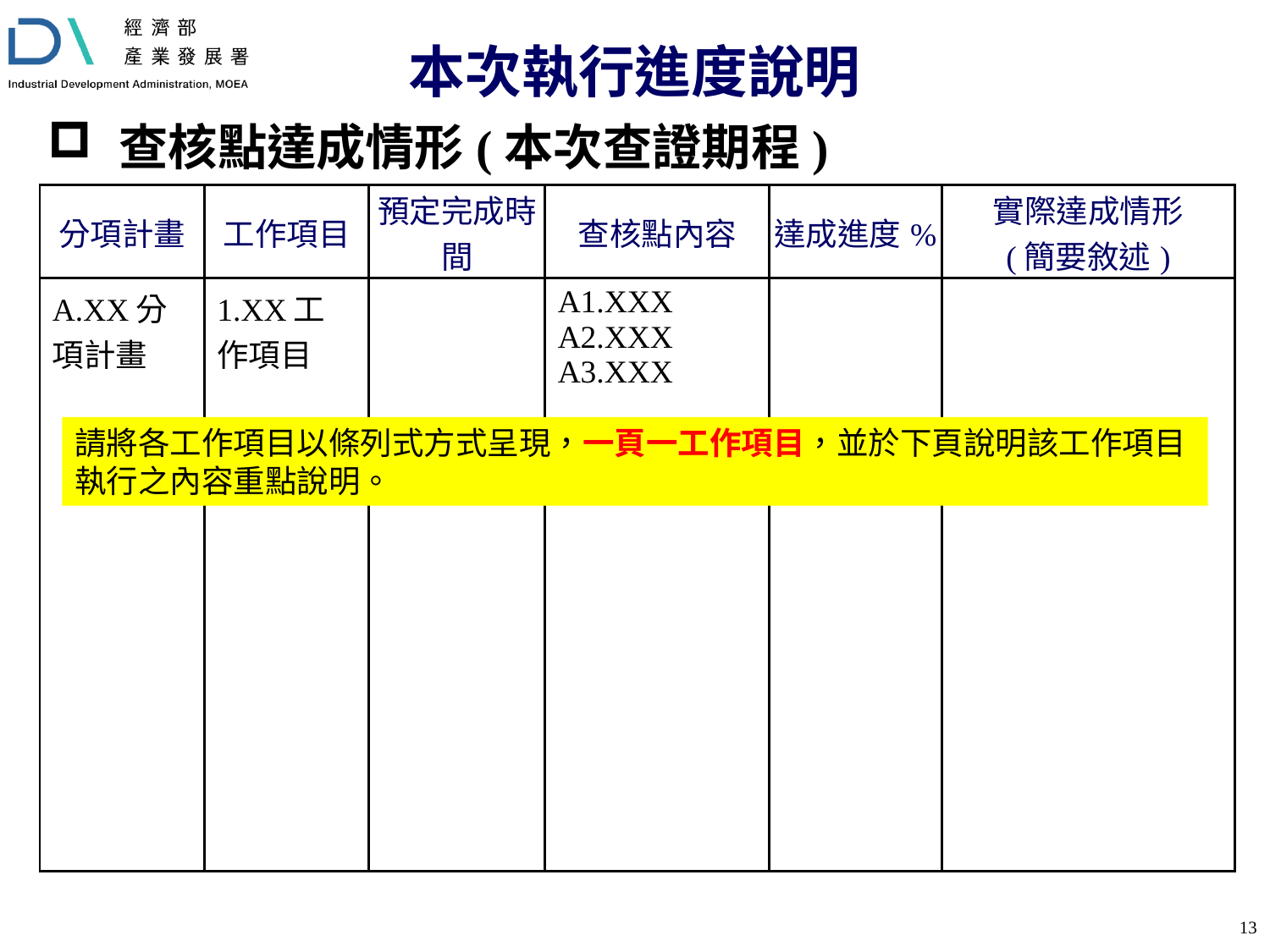

# 本次執行進度說明
查核點達成情形(本次查證期程)
| 分項計畫 | 工作項目 | 預定完成時間 | 查核點內容 | 達成進度% | 實際達成情形 (簡要敘述) |
| --- | --- | --- | --- | --- | --- |
| A.XX分項計畫 | 1.XX工作項目 |  | A1.XXX A2.XXX A3.XXX |  |  |
請將各工作項目以條列式方式呈現，一頁一工作項目，並於下頁說明該工作項目執行之內容重點說明。
13